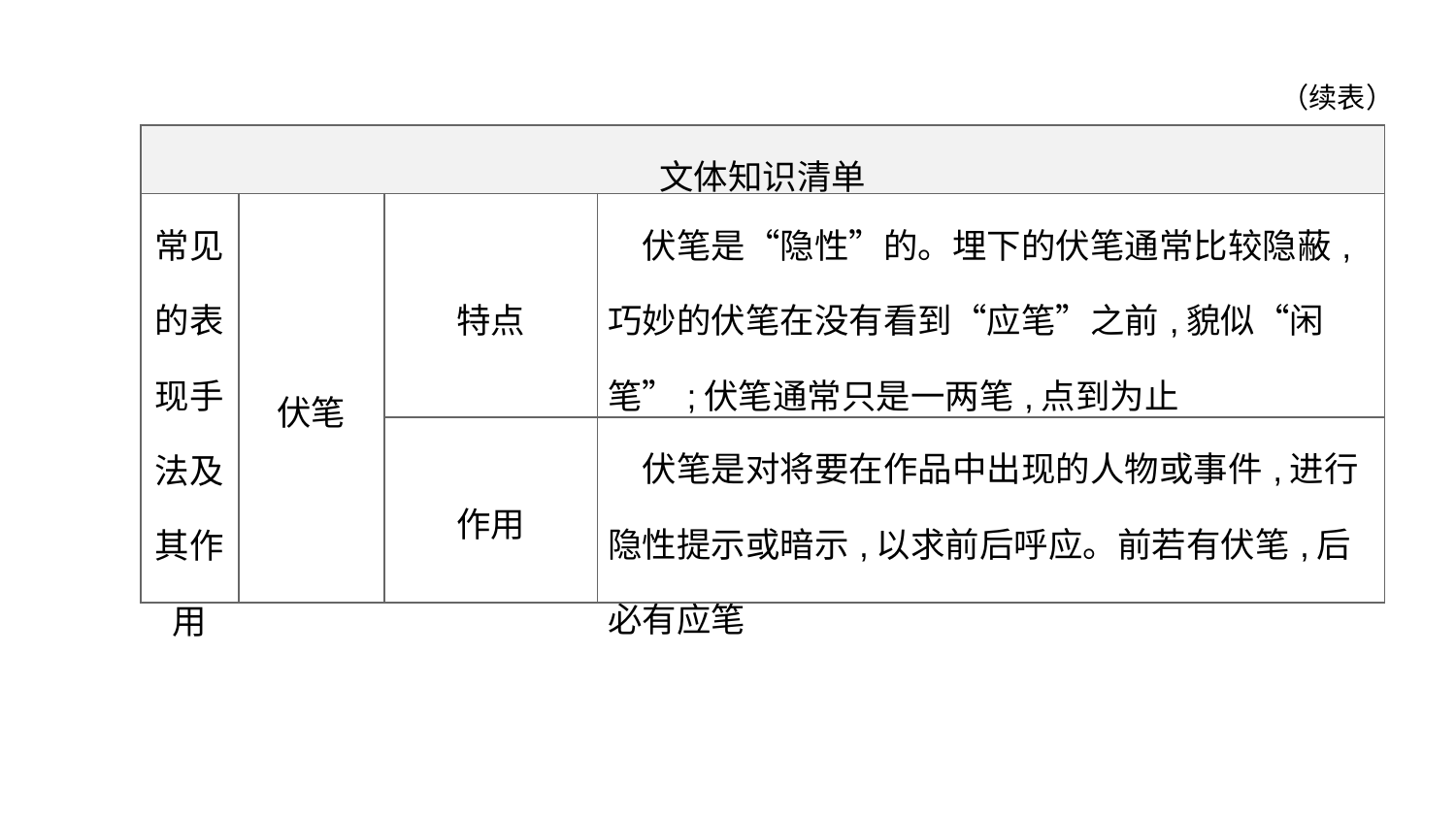

（续表）
| 文体知识清单 |  |  |  |
| --- | --- | --- | --- |
| 常见的表现手法及其作用 | 伏笔 | 特点 | 伏笔是“隐性”的。埋下的伏笔通常比较隐蔽,巧妙的伏笔在没有看到“应笔”之前,貌似“闲笔”;伏笔通常只是一两笔,点到为止 |
|  |  | 作用 | 伏笔是对将要在作品中出现的人物或事件,进行隐性提示或暗示,以求前后呼应。前若有伏笔,后必有应笔 |